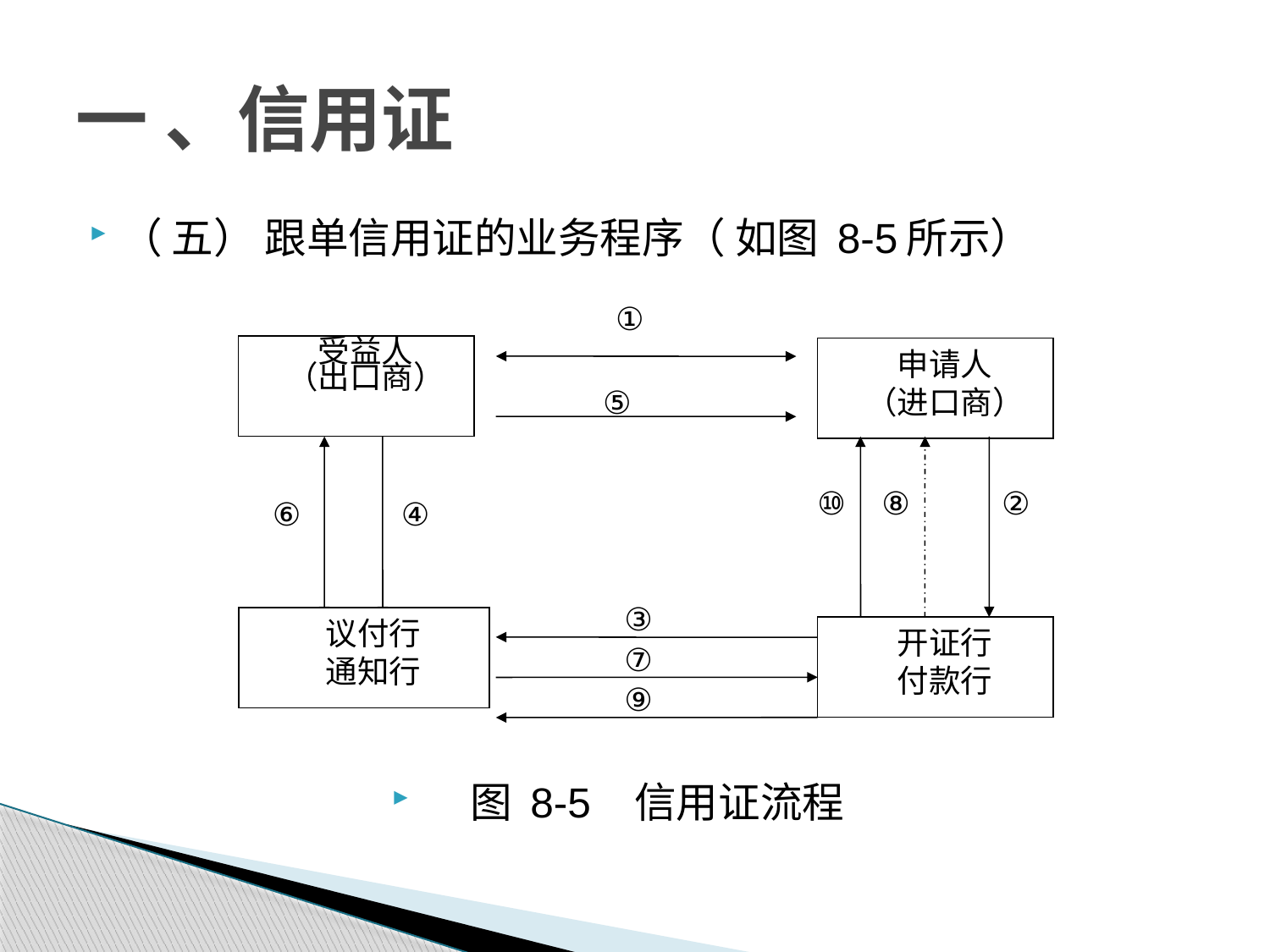

# 一 、信用证
（ 五） 跟单信用证的业务程序（ 如图 8-5所示）

图 8-5   信用证流程
①

受益人
（出口商）

⑤

⑥

④

⑩

⑧

②

开证行
付款行

申请人
（进口商）

议付行
通知行

③

⑨

⑦